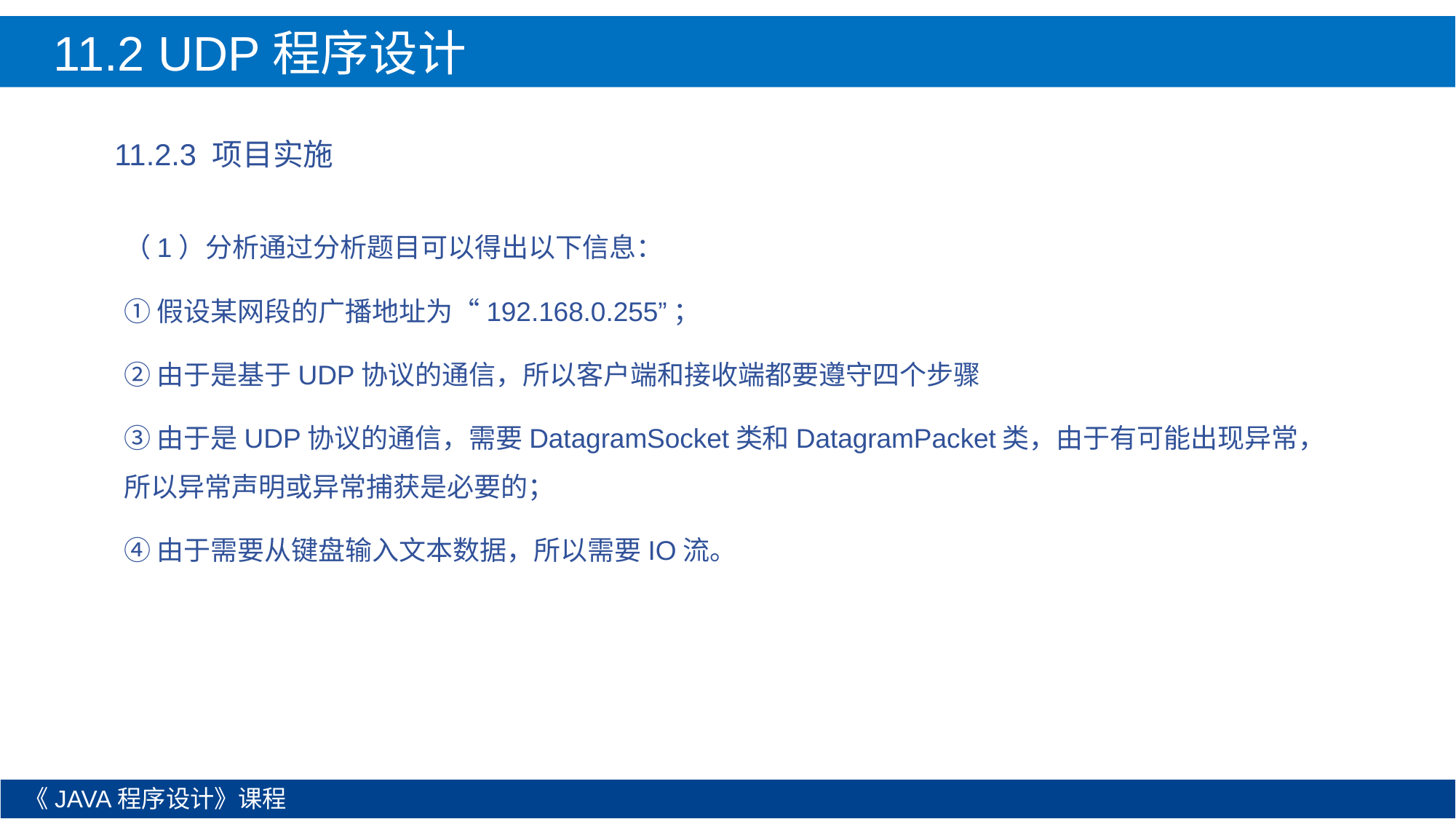

11.2 UDP程序设计
11.2.3 项目实施
（1）分析通过分析题目可以得出以下信息：
①假设某网段的广播地址为“192.168.0.255”；
②由于是基于UDP协议的通信，所以客户端和接收端都要遵守四个步骤
③由于是UDP协议的通信，需要DatagramSocket类和DatagramPacket类，由于有可能出现异常，所以异常声明或异常捕获是必要的；
④由于需要从键盘输入文本数据，所以需要IO流。
《JAVA程序设计》课程